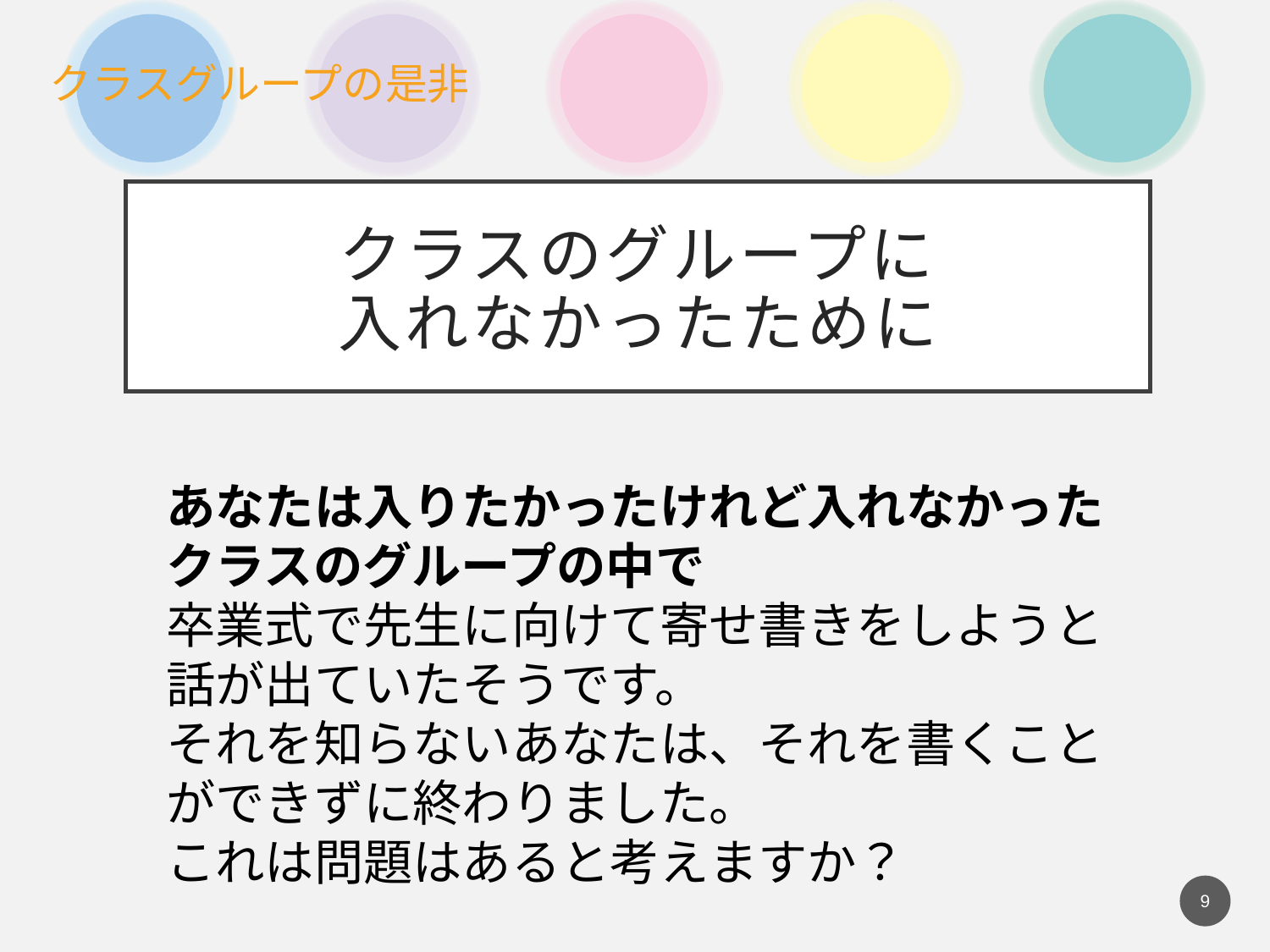

クラスのグループに
入れなかったために
あなたは入りたかったけれど入れなかったクラスのグループの中で
卒業式で先生に向けて寄せ書きをしようと話が出ていたそうです。
それを知らないあなたは、それを書くことができずに終わりました。
これは問題はあると考えますか？
9